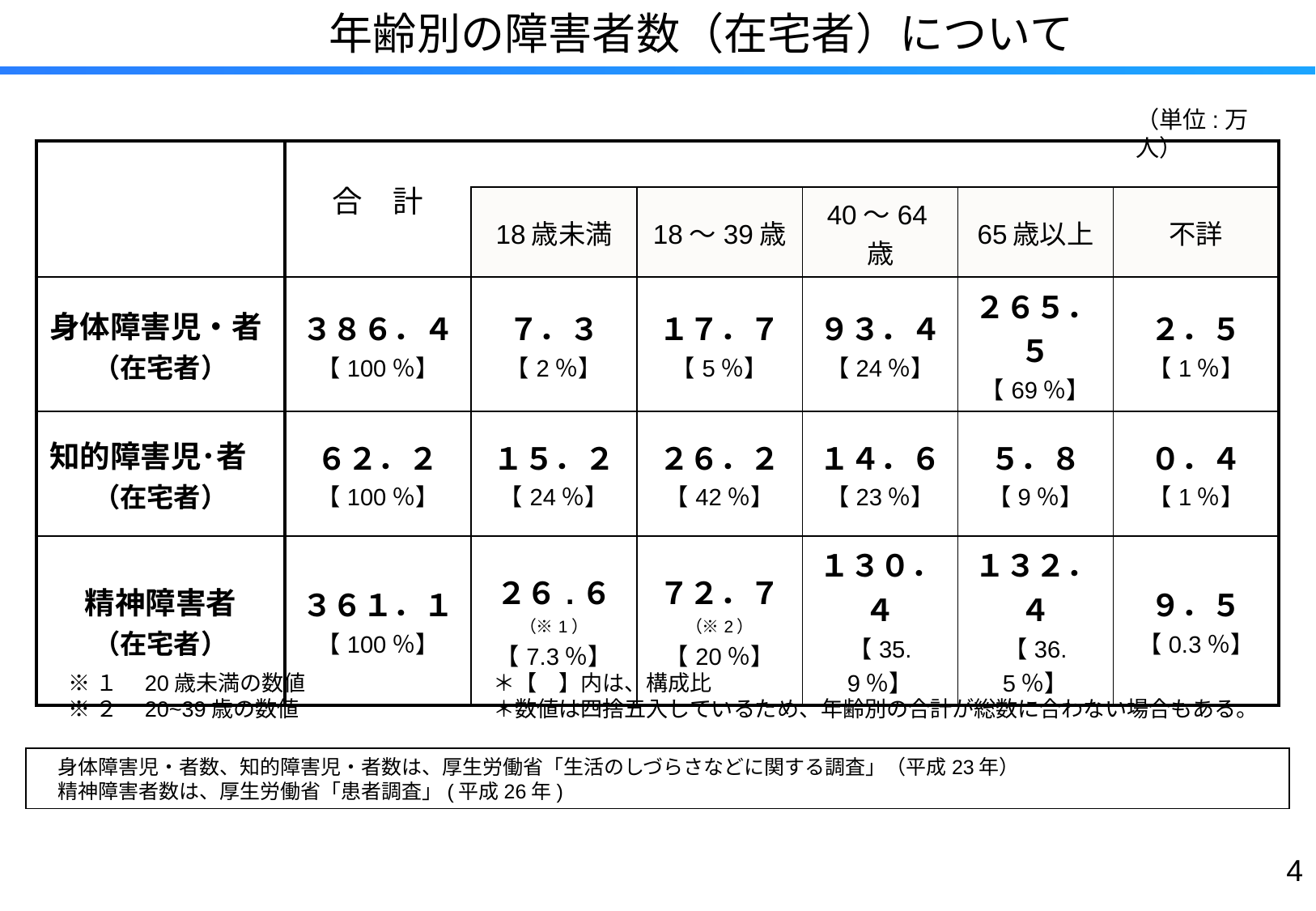

年齢別の障害者数（在宅者）について

（単位:万人）
|  | 合　計 |  |  |  |  |  |
| --- | --- | --- | --- | --- | --- | --- |
|  |  | 18歳未満 | 18～39歳 | 40～64歳 | 65歳以上 | 不詳 |
| 身体障害児・者 （在宅者） | ３８６．４ 【100％】 | ７．３ 【2％】 | １７．７ 【5％】 | ９３．４ 【24％】 | ２６５．５ 【69％】 | ２．５ 【1％】 |
| 知的障害児･者 （在宅者） | ６２．２ 【100％】 | １５．２ 【24％】 | ２６．２【42％】 | １４．６ 【23％】 | ５．８ 【9％】 | ０．４ 【1％】 |
| 精神障害者 （在宅者） | ３６１．１ 【100％】 | ２６.６（※1） 【7.3％】 | ７２．７（※2） 【20％】 | １３０．４ 【35.9％】 | １３２．４ 【36.5％】 | ９．５ 【0.3％】 |

※１　20歳未満の数値
※２　20~39歳の数値
＊【　】内は、構成比
＊数値は四捨五入しているため、年齢別の合計が総数に合わない場合もある。
　身体障害児・者数、知的障害児・者数は、厚生労働省「生活のしづらさなどに関する調査」（平成23年）
　精神障害者数は、厚生労働省「患者調査」(平成26年)
4